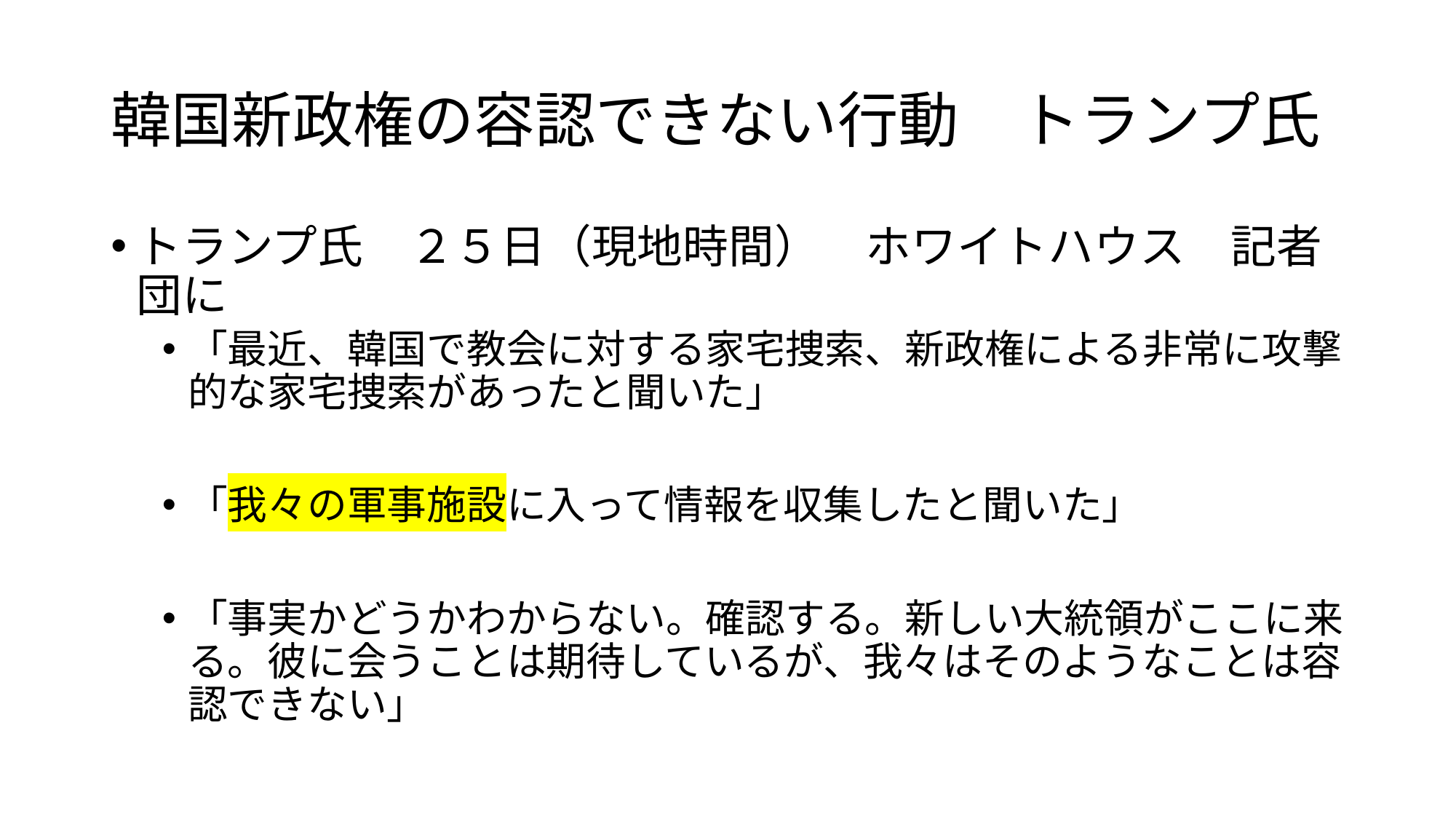

# 韓国新政権の容認できない行動　トランプ氏
トランプ氏　２５日（現地時間）　ホワイトハウス　記者団に
「最近、韓国で教会に対する家宅捜索、新政権による非常に攻撃的な家宅捜索があったと聞いた」

「我々の軍事施設に入って情報を収集したと聞いた」

「事実かどうかわからない。確認する。新しい大統領がここに来る。彼に会うことは期待しているが、我々はそのようなことは容認できない」